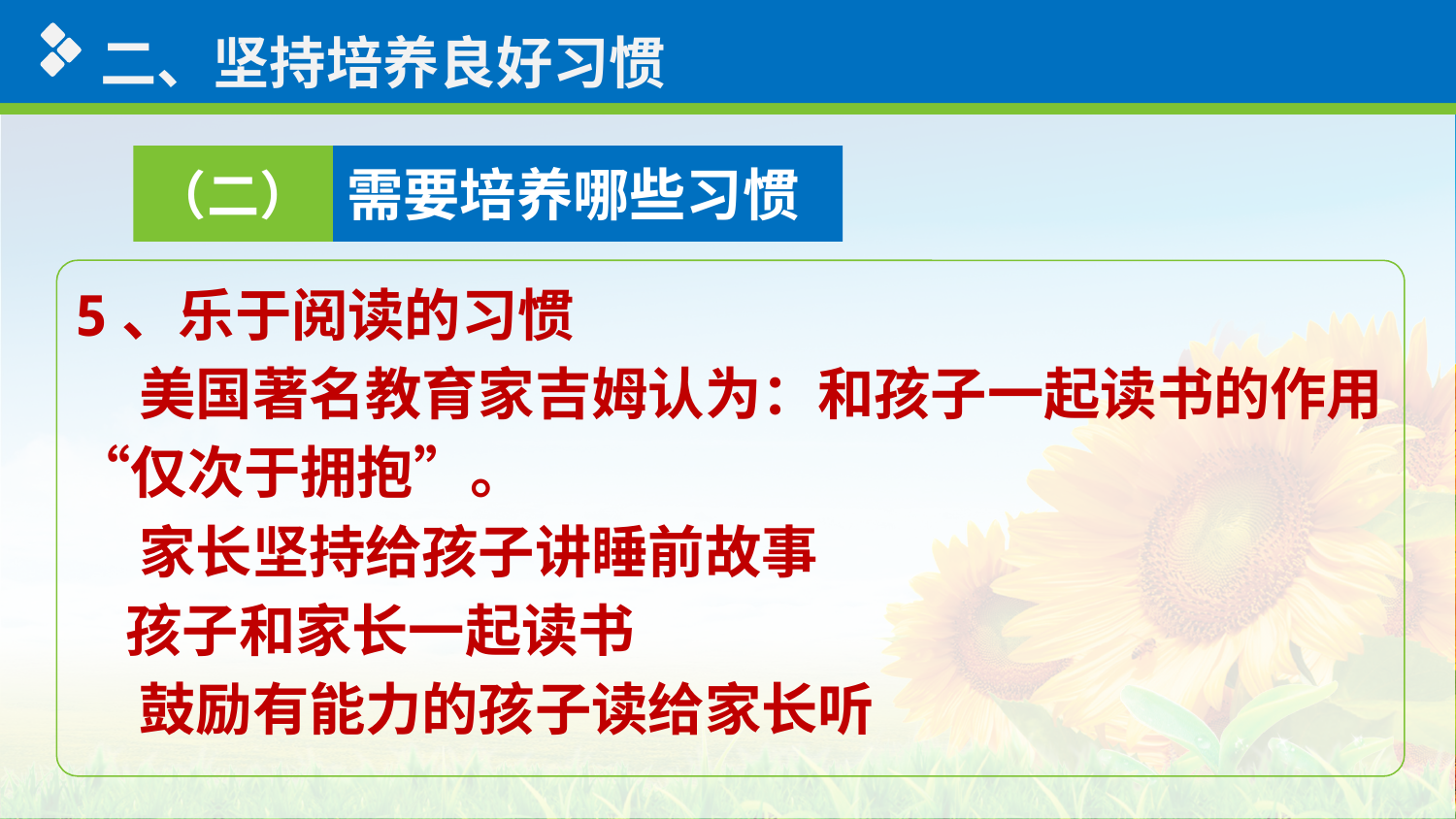

二、坚持培养良好习惯

（二）
需要培养哪些习惯

5、乐于阅读的习惯
    美国著名教育家吉姆认为：和孩子一起读书的作用“仅次于拥抱”。
    家长坚持给孩子讲睡前故事
    孩子和家长一起读书
    鼓励有能力的孩子读给家长听